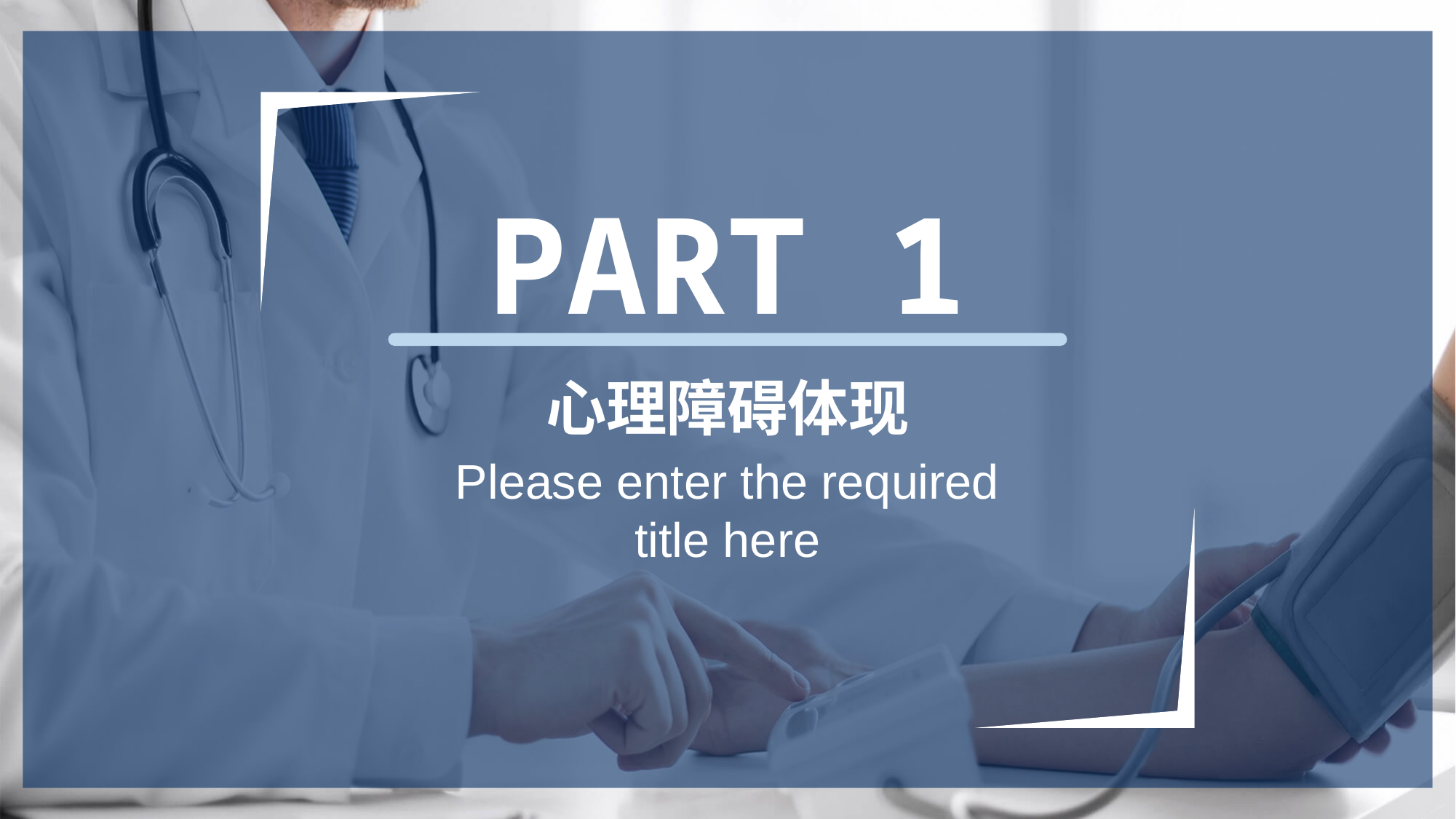

PART 1

心理障碍体现
Please enter the required title here